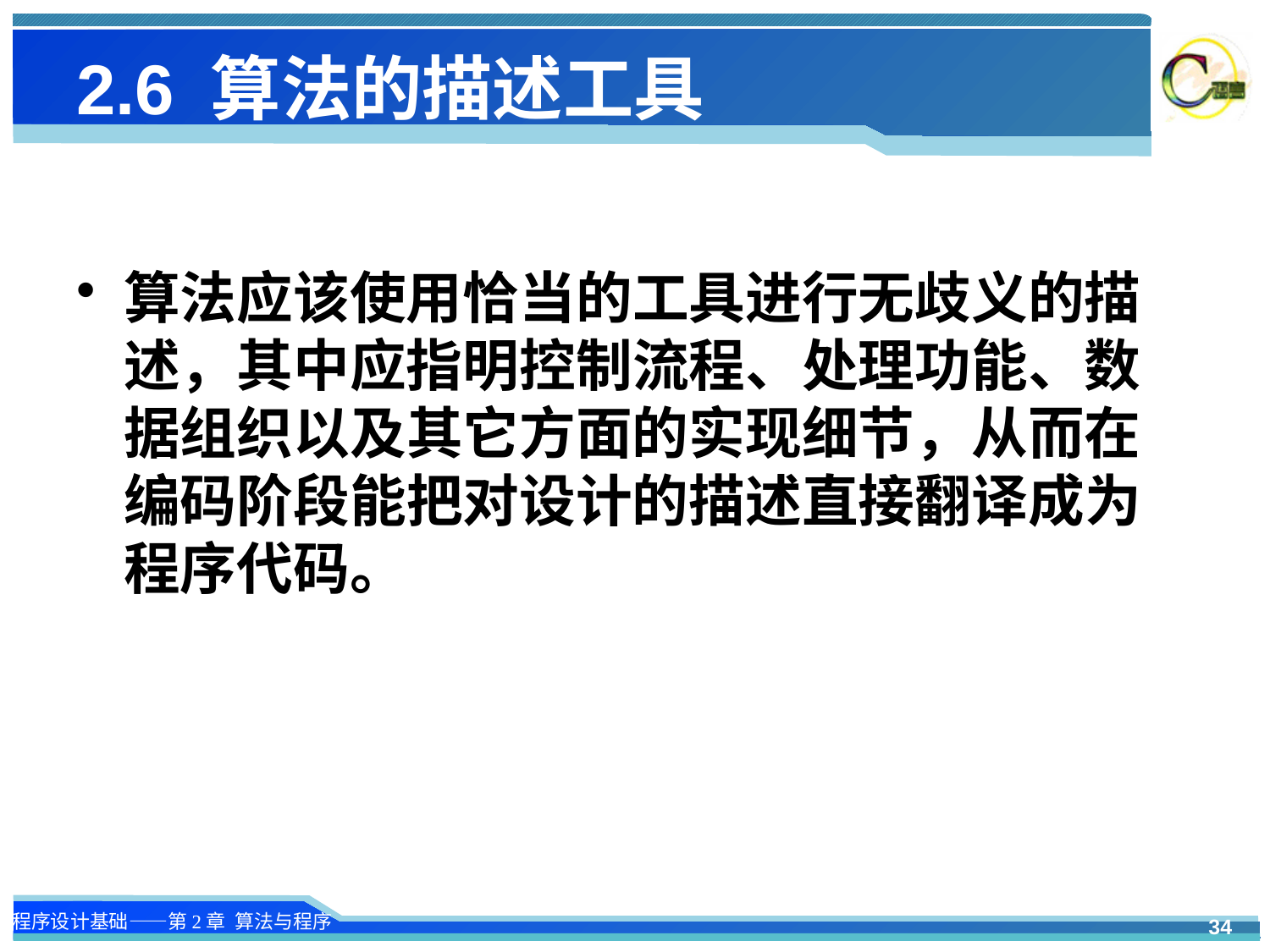

# 2.6 算法的描述工具
算法应该使用恰当的工具进行无歧义的描述，其中应指明控制流程、处理功能、数据组织以及其它方面的实现细节，从而在编码阶段能把对设计的描述直接翻译成为程序代码。
34